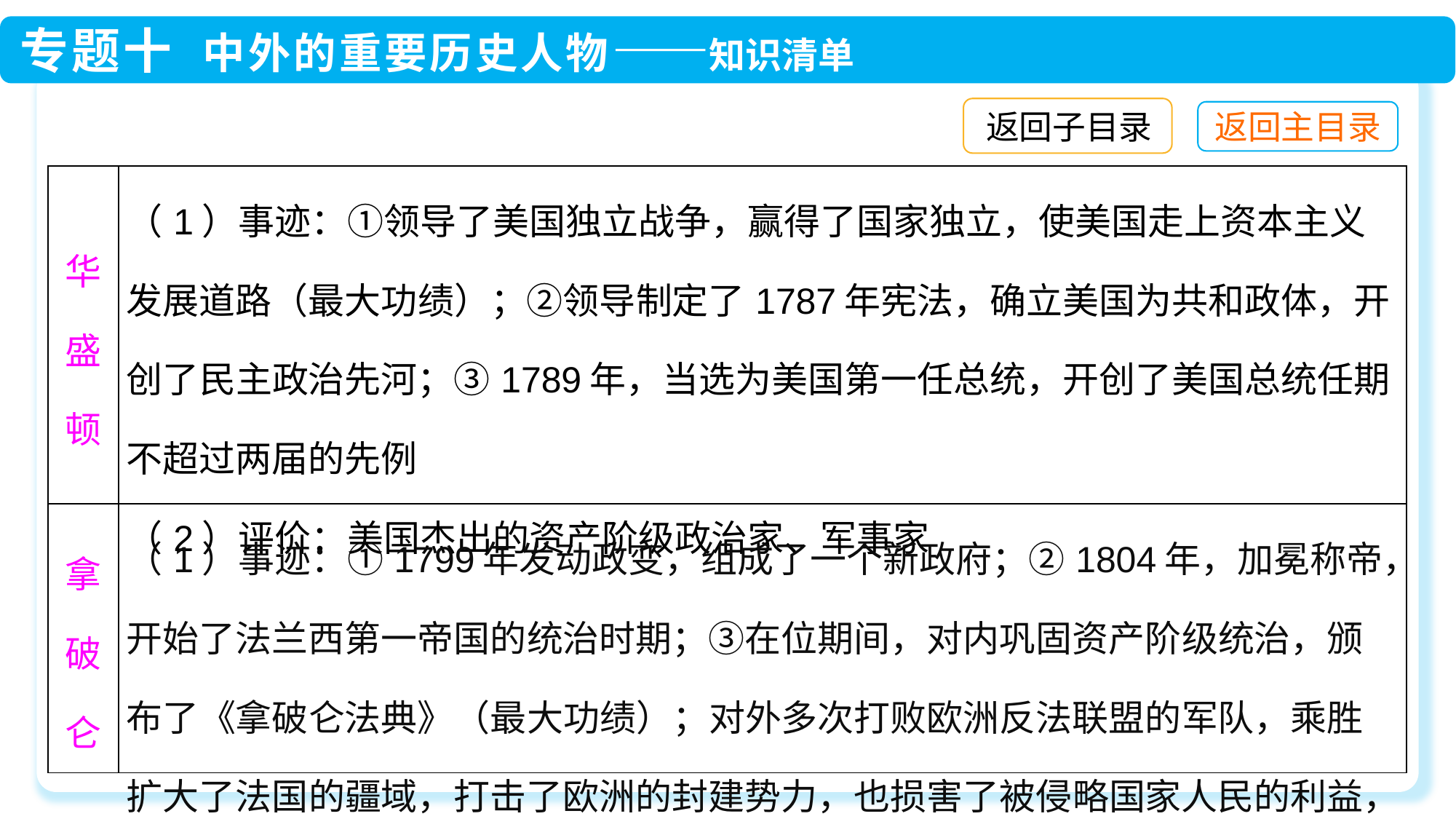

返回子目录
| 华盛顿 | （1）事迹：①领导了美国独立战争，赢得了国家独立，使美国走上资本主义发展道路（最大功绩）；②领导制定了1787年宪法，确立美国为共和政体，开创了民主政治先河；③1789年，当选为美国第一任总统，开创了美国总统任期不超过两届的先例 （2）评价：美国杰出的资产阶级政治家、军事家 |
| --- | --- |
| 拿破仑 | （1）事迹：①1799年发动政变，组成了一个新政府；②1804年，加冕称帝，开始了法兰西第一帝国的统治时期；③在位期间，对内巩固资产阶级统治，颁布了《拿破仑法典》（最大功绩）；对外多次打败欧洲反法联盟的军队，乘胜扩大了法国的疆域，打击了欧洲的封建势力，也损害了被侵略国家人民的利益， |